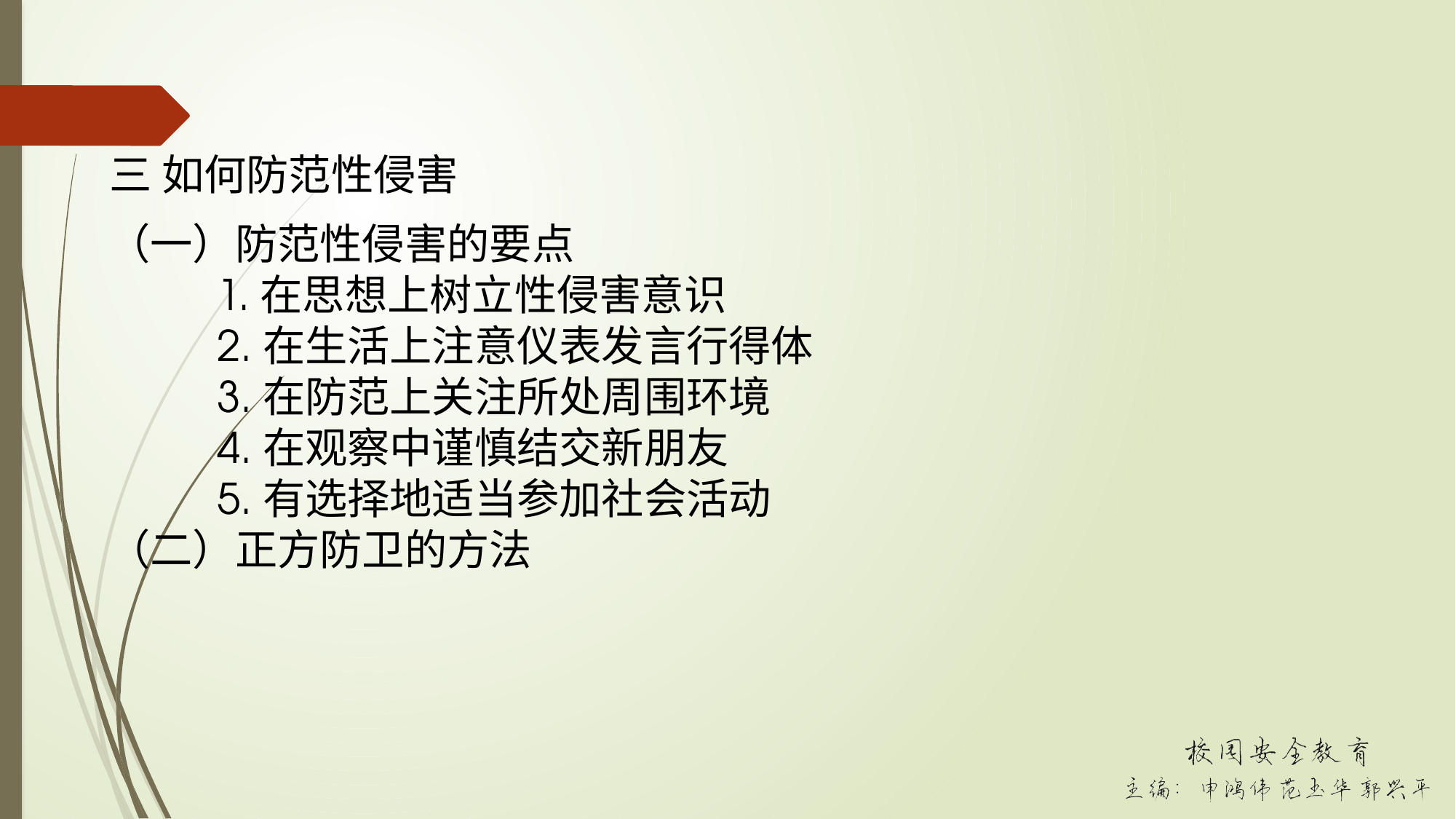

三 如何防范性侵害
（一）防范性侵害的要点
	1.在思想上树立性侵害意识
	2.在生活上注意仪表发言行得体
	3.在防范上关注所处周围环境
	4.在观察中谨慎结交新朋友
	5.有选择地适当参加社会活动
（二）正方防卫的方法